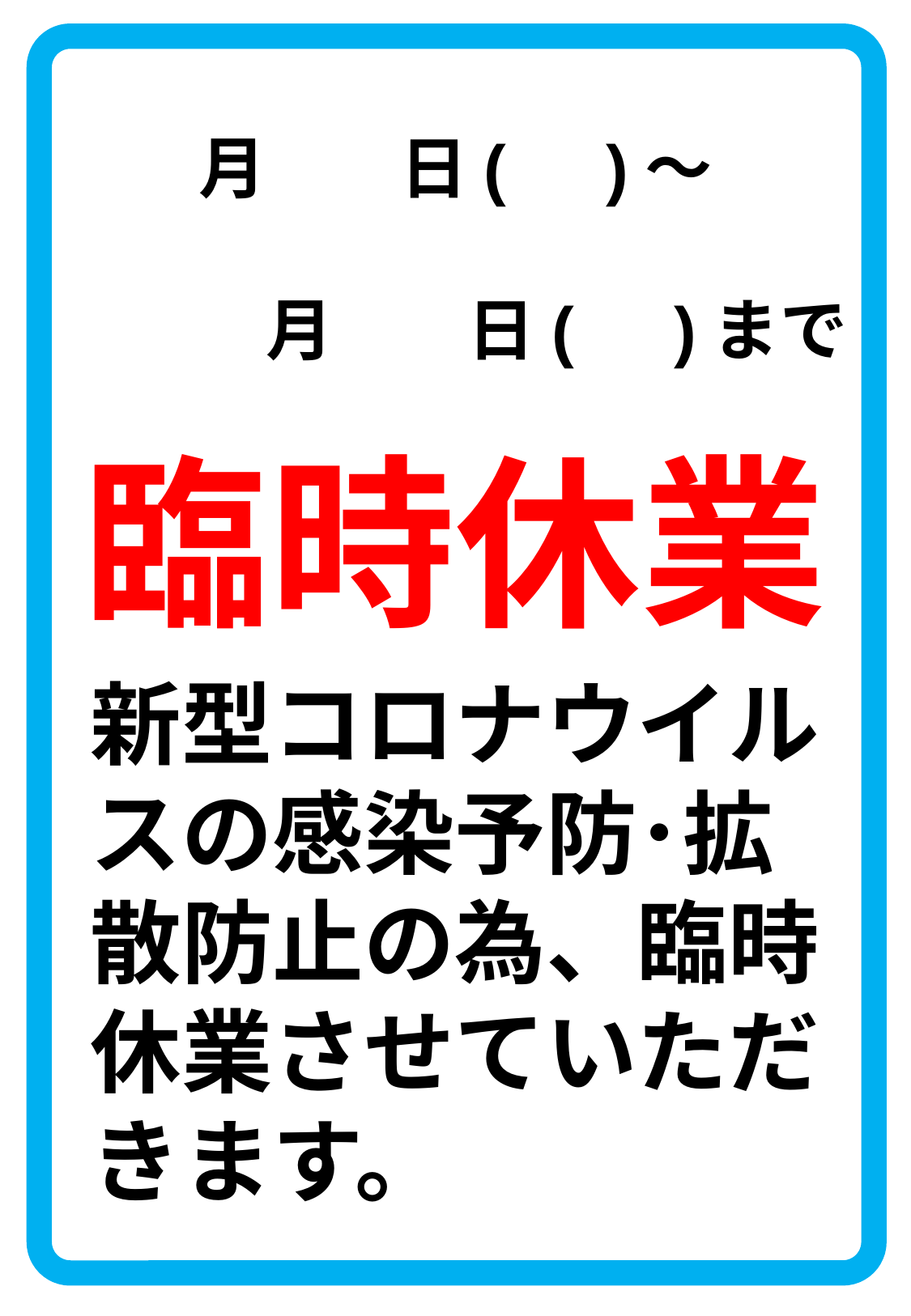

月　　日(　)～
　　　月　　日(　)まで
臨時休業
新型コロナウイルスの感染予防･拡散防止の為、臨時休業させていただきます。